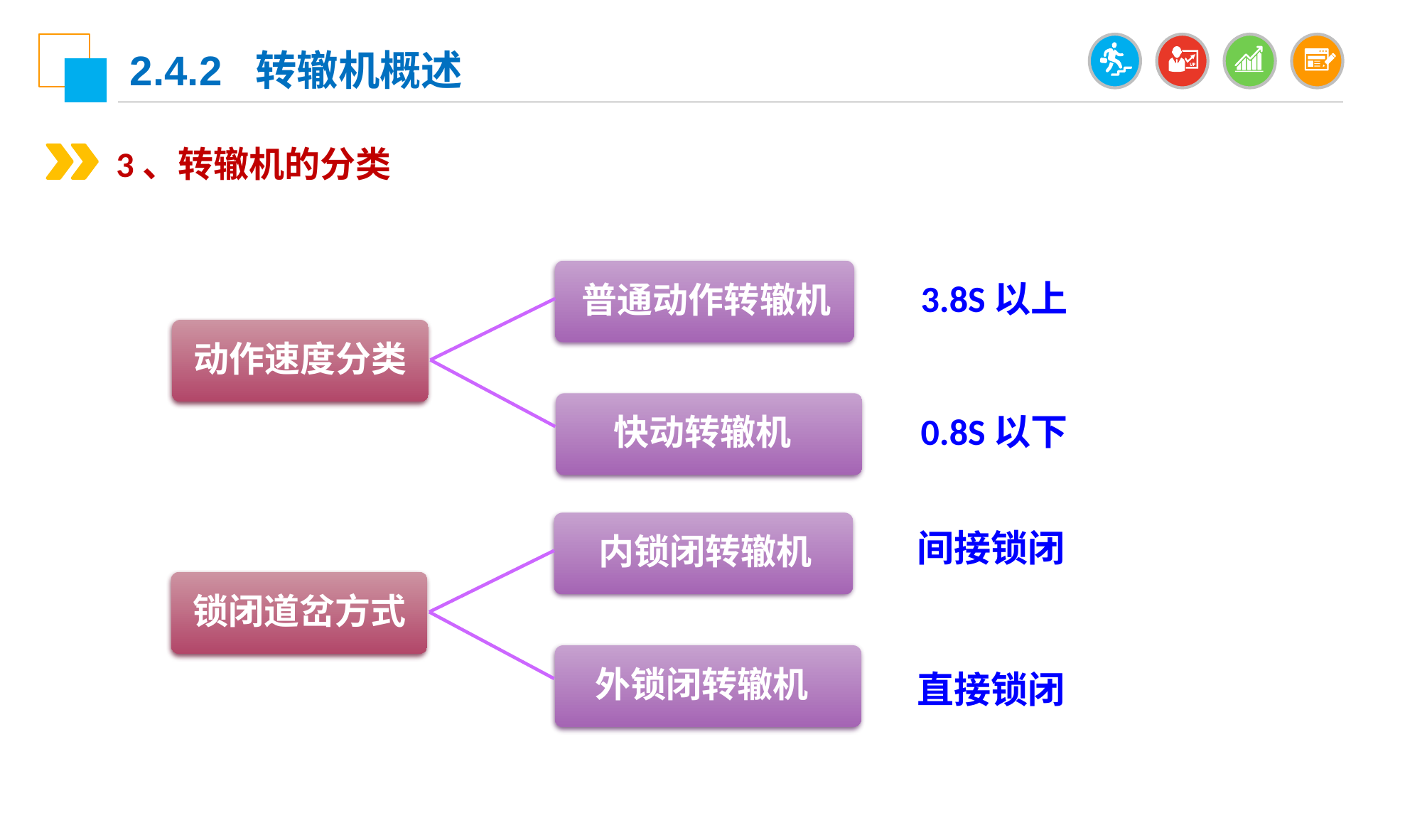

2.4.2  转辙机概述
3、转辙机的分类

普通动作转辙机
3.8S以上

动作速度分类

快动转辙机
0.8S以下

内锁闭转辙机
间接锁闭

锁闭道岔方式

外锁闭转辙机
直接锁闭